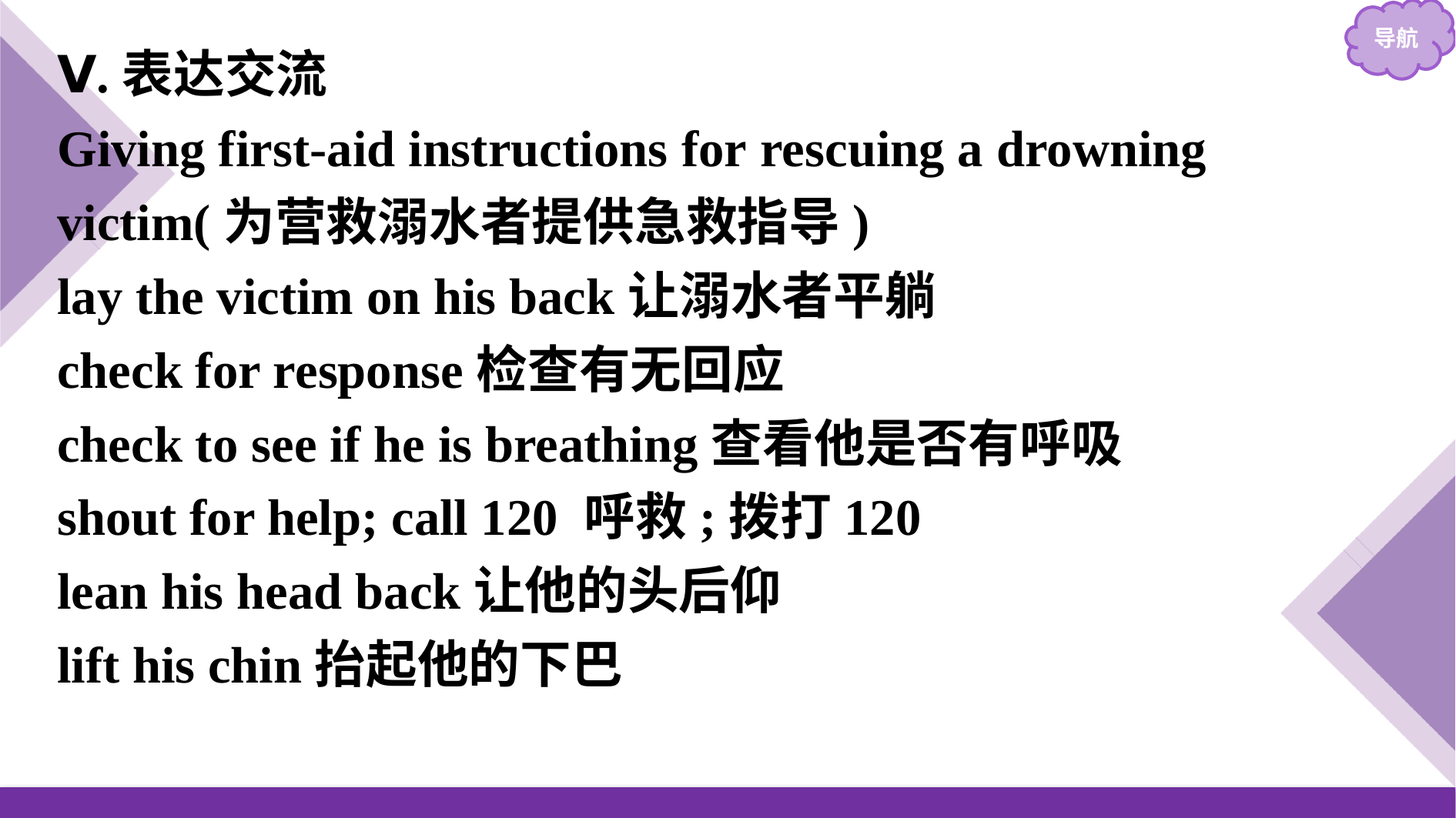

Ⅴ.表达交流
Giving first-aid instructions for rescuing a drowning victim(为营救溺水者提供急救指导)
lay the victim on his back让溺水者平躺
check for response检查有无回应
check to see if he is breathing查看他是否有呼吸
shout for help; call 120 呼救;拨打120
lean his head back让他的头后仰
lift his chin抬起他的下巴